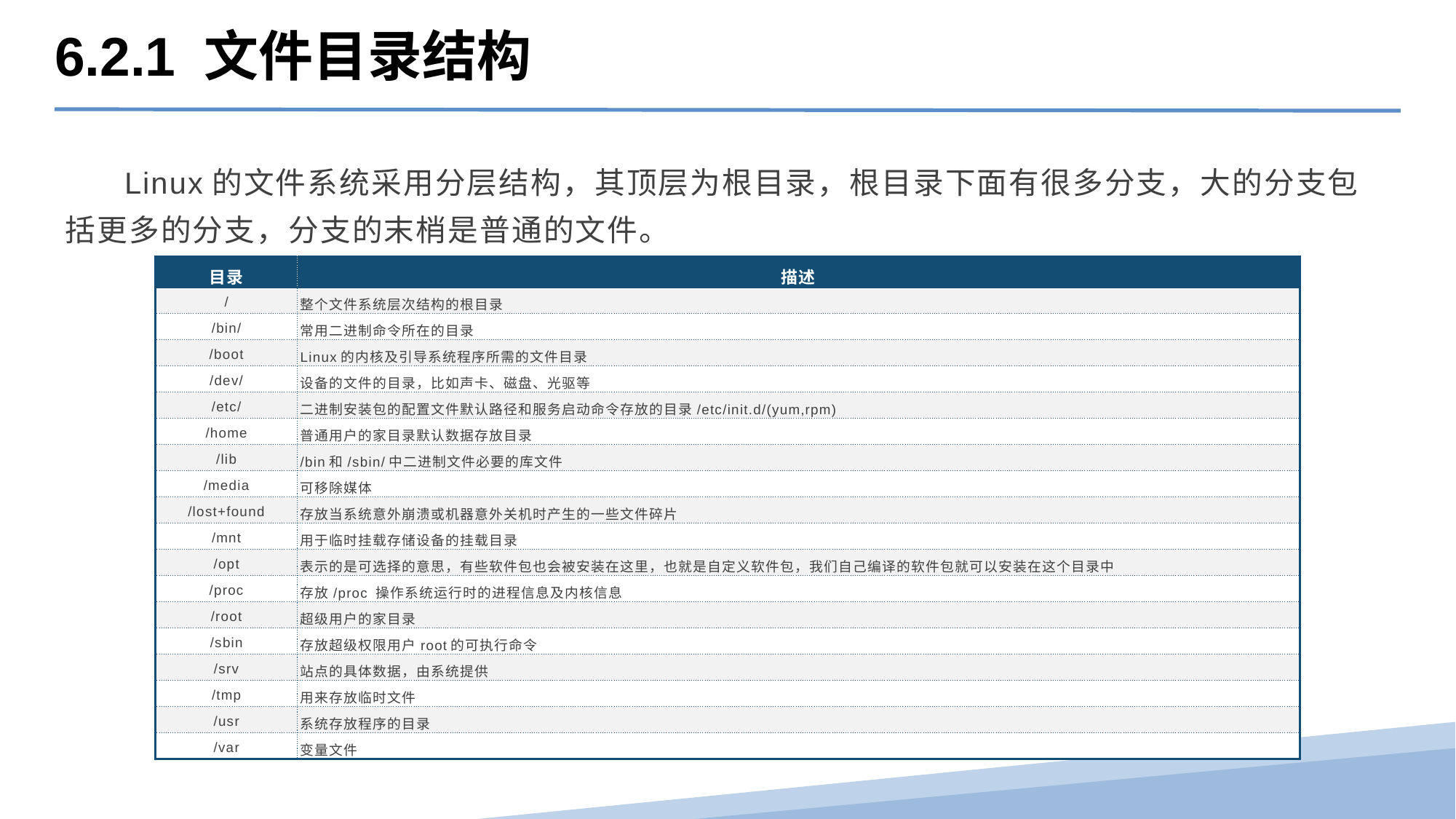

6.2.1 文件目录结构
      Linux的文件系统采用分层结构，其顶层为根目录，根目录下面有很多分支，大的分支包括更多的分支，分支的末梢是普通的文件。
| 目录 | 描述 |
| --- | --- |
| / | 整个文件系统层次结构的根目录 |
| /bin/ | 常用二进制命令所在的目录 |
| /boot | Linux的内核及引导系统程序所需的文件目录 |
| /dev/ | 设备的文件的目录，比如声卡、磁盘、光驱等 |
| /etc/ | 二进制安装包的配置文件默认路径和服务启动命令存放的目录/etc/init.d/(yum,rpm) |
| /home | 普通用户的家目录默认数据存放目录 |
| /lib | /bin和/sbin/中二进制文件必要的库文件 |
| /media | 可移除媒体 |
| /lost+found | 存放当系统意外崩溃或机器意外关机时产生的一些文件碎片 |
| /mnt | 用于临时挂载存储设备的挂载目录 |
| /opt | 表示的是可选择的意思，有些软件包也会被安装在这里，也就是自定义软件包，我们自己编译的软件包就可以安装在这个目录中 |
| /proc | 存放/proc 操作系统运行时的进程信息及内核信息 |
| /root | 超级用户的家目录 |
| /sbin | 存放超级权限用户root的可执行命令 |
| /srv | 站点的具体数据，由系统提供 |
| /tmp | 用来存放临时文件 |
| /usr | 系统存放程序的目录 |
| /var | 变量文件 |